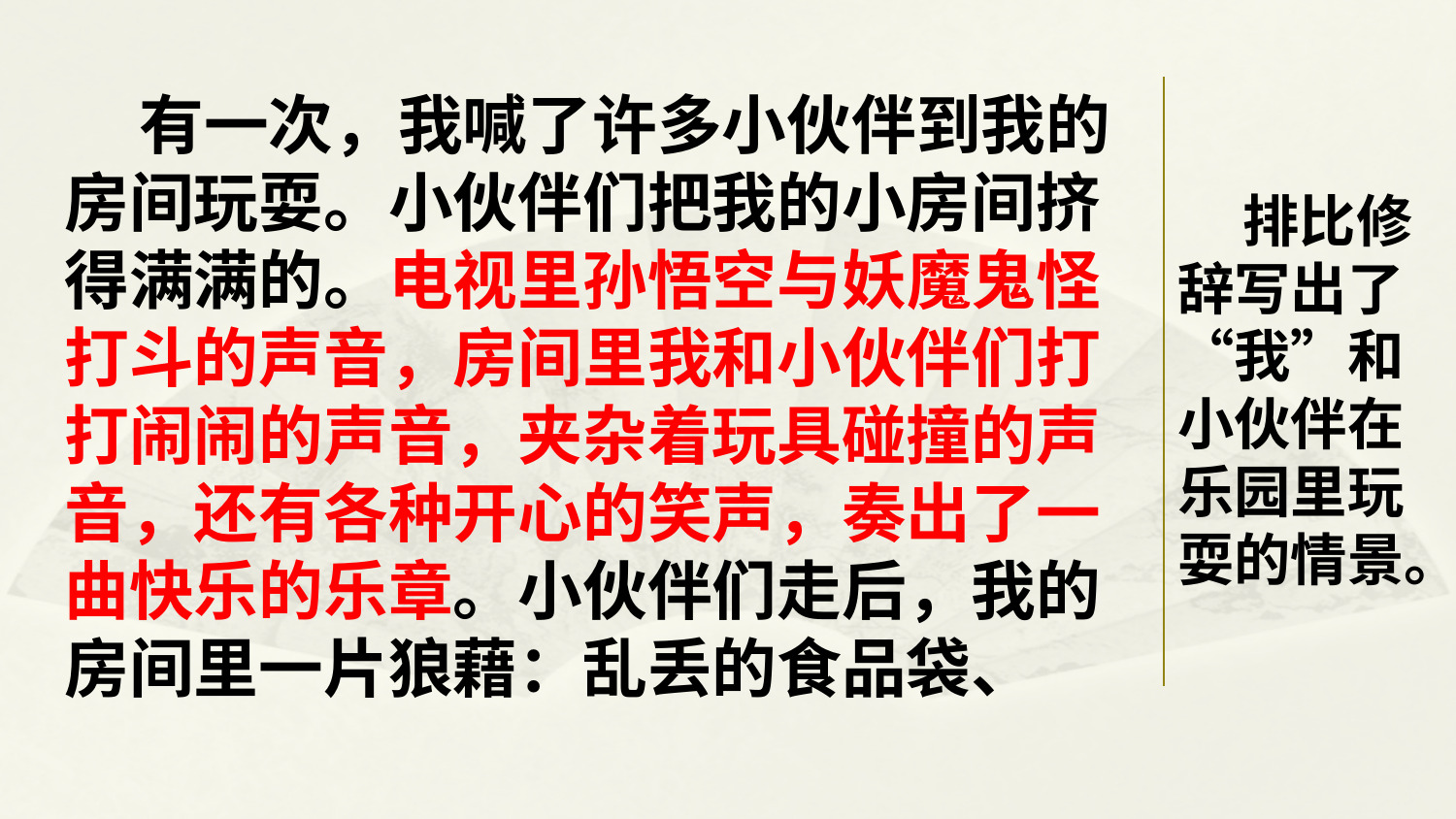

有一次，我喊了许多小伙伴到我的房间玩耍。小伙伴们把我的小房间挤得满满的。电视里孙悟空与妖魔鬼怪打斗的声音，房间里我和小伙伴们打打闹闹的声音，夹杂着玩具碰撞的声音，还有各种开心的笑声，奏出了一曲快乐的乐章。小伙伴们走后，我的房间里一片狼藉：乱丢的食品袋、
    排比修辞写出了“我”和小伙伴在乐园里玩耍的情景。